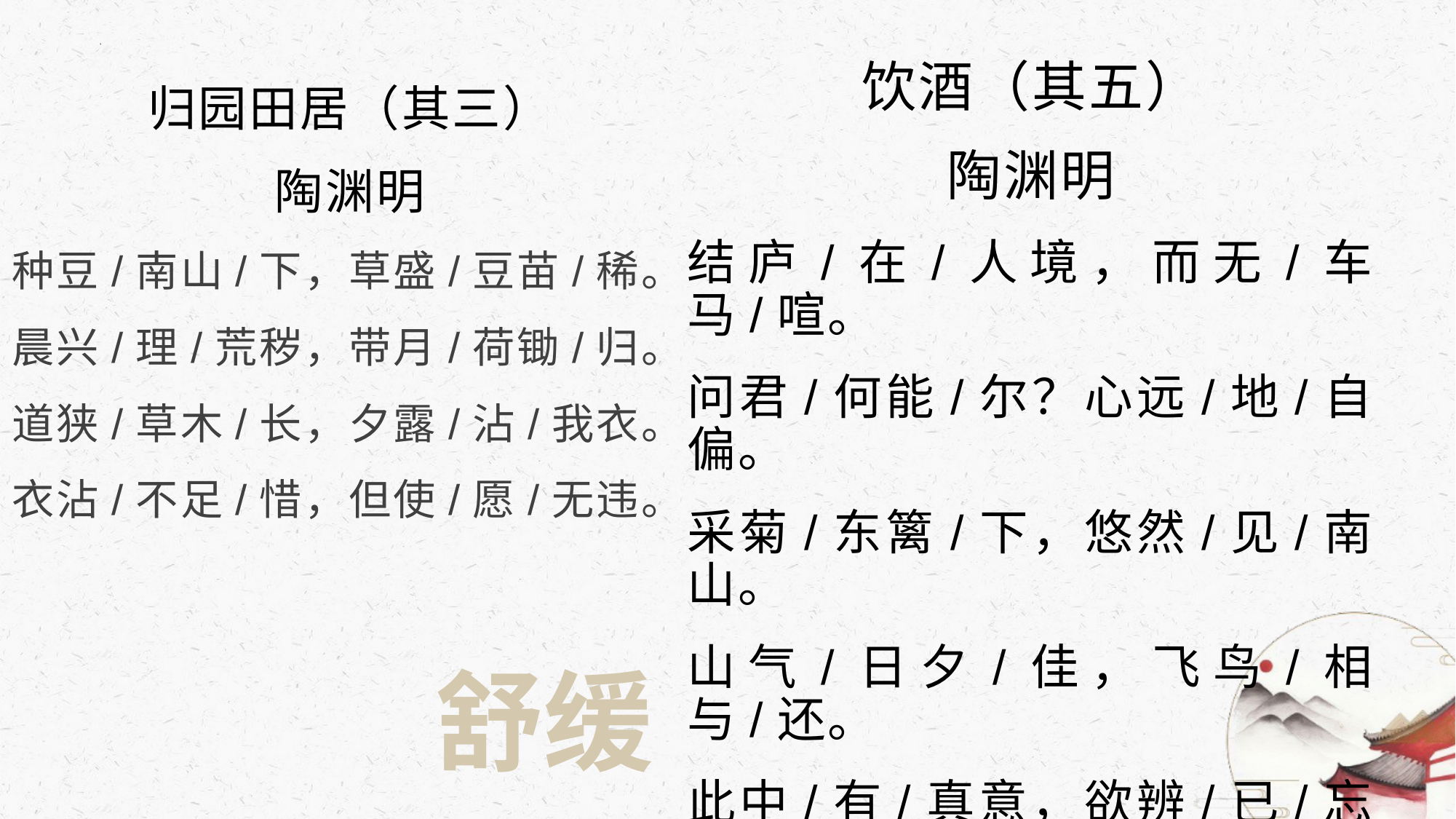

饮酒（其五）
陶渊明
结庐/在/人境，而无/车马/喧。
问君/何能/尔？心远/地/自偏。
采菊/东篱/下，悠然/见/南山。
山气/日夕/佳，飞鸟/相与/还。
此中/有/真意，欲辨/已/忘言。
归园田居（其三）
陶渊明
种豆/南山/下，草盛/豆苗/稀。
晨兴/理/荒秽，带月/荷锄/归。
道狭/草木/长，夕露/沾/我衣。
衣沾/不足/惜，但使/愿/无违。
舒缓